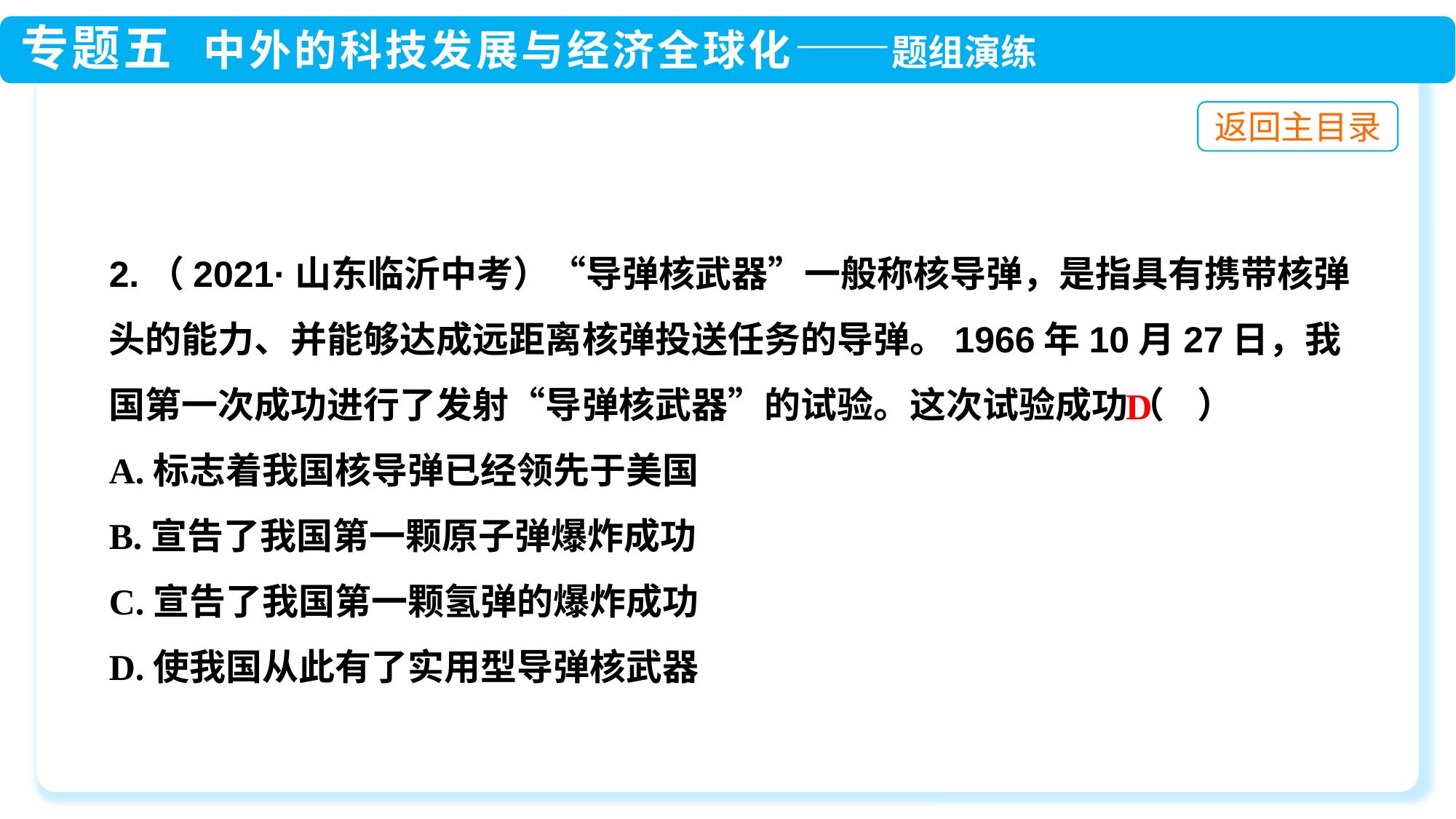

2.（2021·山东临沂中考）“导弹核武器”一般称核导弹，是指具有携带核弹头的能力、并能够达成远距离核弹投送任务的导弹。1966年10月27日，我国第一次成功进行了发射“导弹核武器”的试验。这次试验成功（    ）
A.标志着我国核导弹已经领先于美国
B.宣告了我国第一颗原子弹爆炸成功
C.宣告了我国第一颗氢弹的爆炸成功
D.使我国从此有了实用型导弹核武器
D